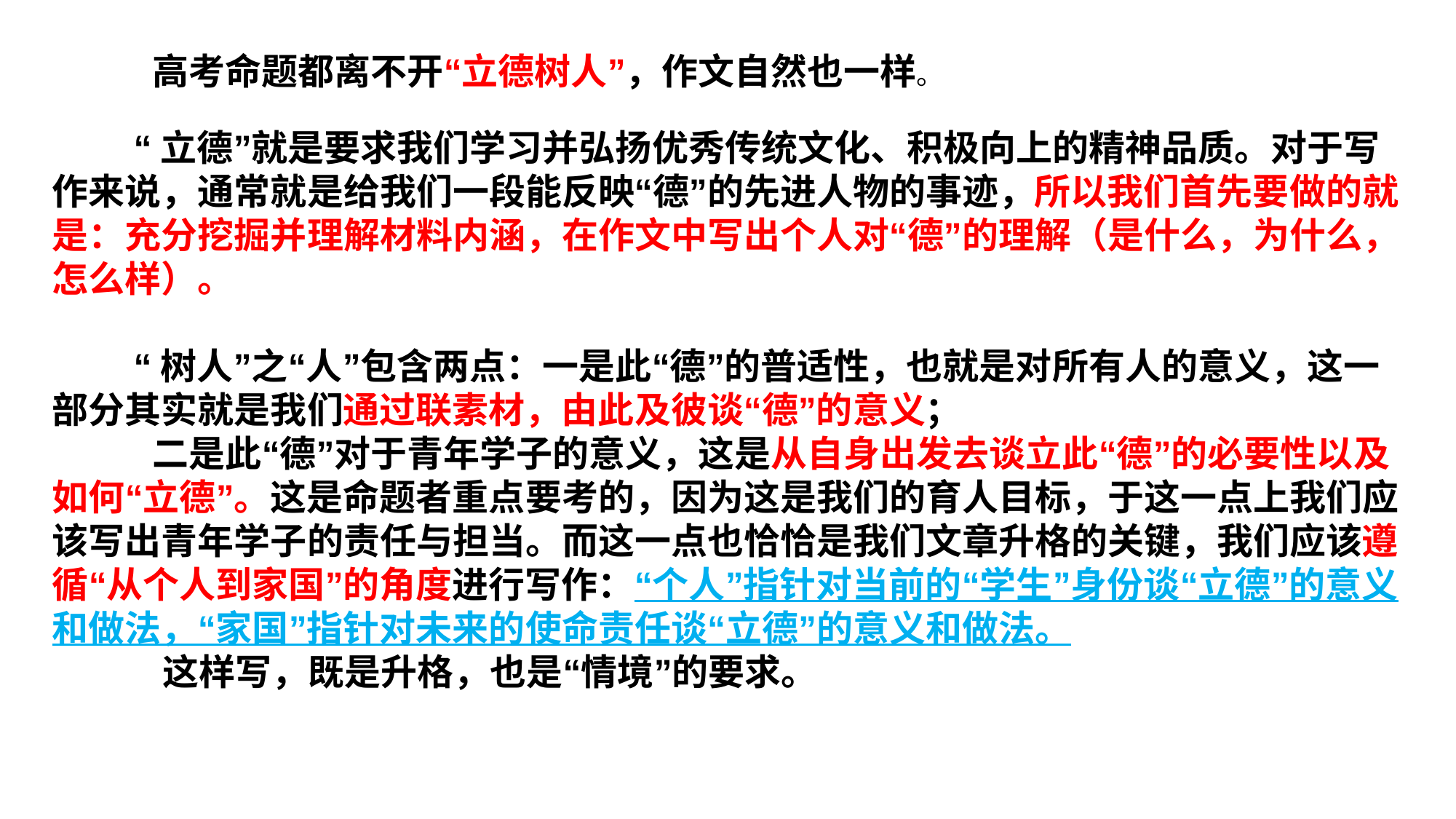

高考命题都离不开“立德树人”，作文自然也一样。

        “立德”就是要求我们学习并弘扬优秀传统文化、积极向上的精神品质。对于写作来说，通常就是给我们一段能反映“德”的先进人物的事迹，所以我们首先要做的就是：充分挖掘并理解材料内涵，在作文中写出个人对“德”的理解（是什么，为什么，怎么样）。

        “树人”之“人”包含两点：一是此“德”的普适性，也就是对所有人的意义，这一部分其实就是我们通过联素材，由此及彼谈“德”的意义；
         二是此“德”对于青年学子的意义，这是从自身出发去谈立此“德”的必要性以及如何“立德”。这是命题者重点要考的，因为这是我们的育人目标，于这一点上我们应该写出青年学子的责任与担当。而这一点也恰恰是我们文章升格的关键，我们应该遵循“从个人到家国”的角度进行写作：“个人”指针对当前的“学生”身份谈“立德”的意义和做法，“家国”指针对未来的使命责任谈“立德”的意义和做法。
          这样写，既是升格，也是“情境”的要求。